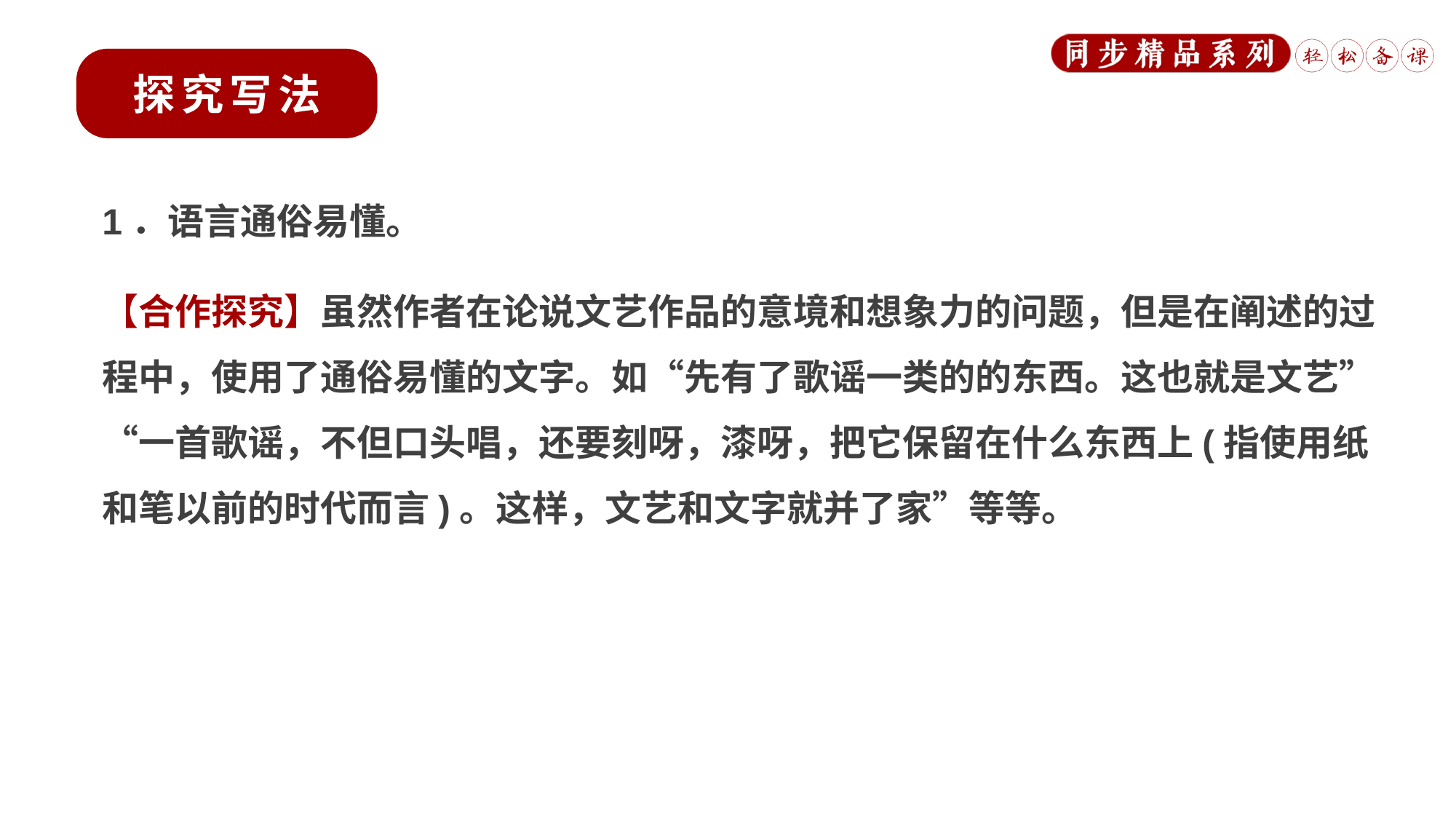

1．语言通俗易懂。
【合作探究】虽然作者在论说文艺作品的意境和想象力的问题，但是在阐述的过程中，使用了通俗易懂的文字。如“先有了歌谣一类的的东西。这也就是文艺”“一首歌谣，不但口头唱，还要刻呀，漆呀，把它保留在什么东西上(指使用纸和笔以前的时代而言)。这样，文艺和文字就并了家”等等。